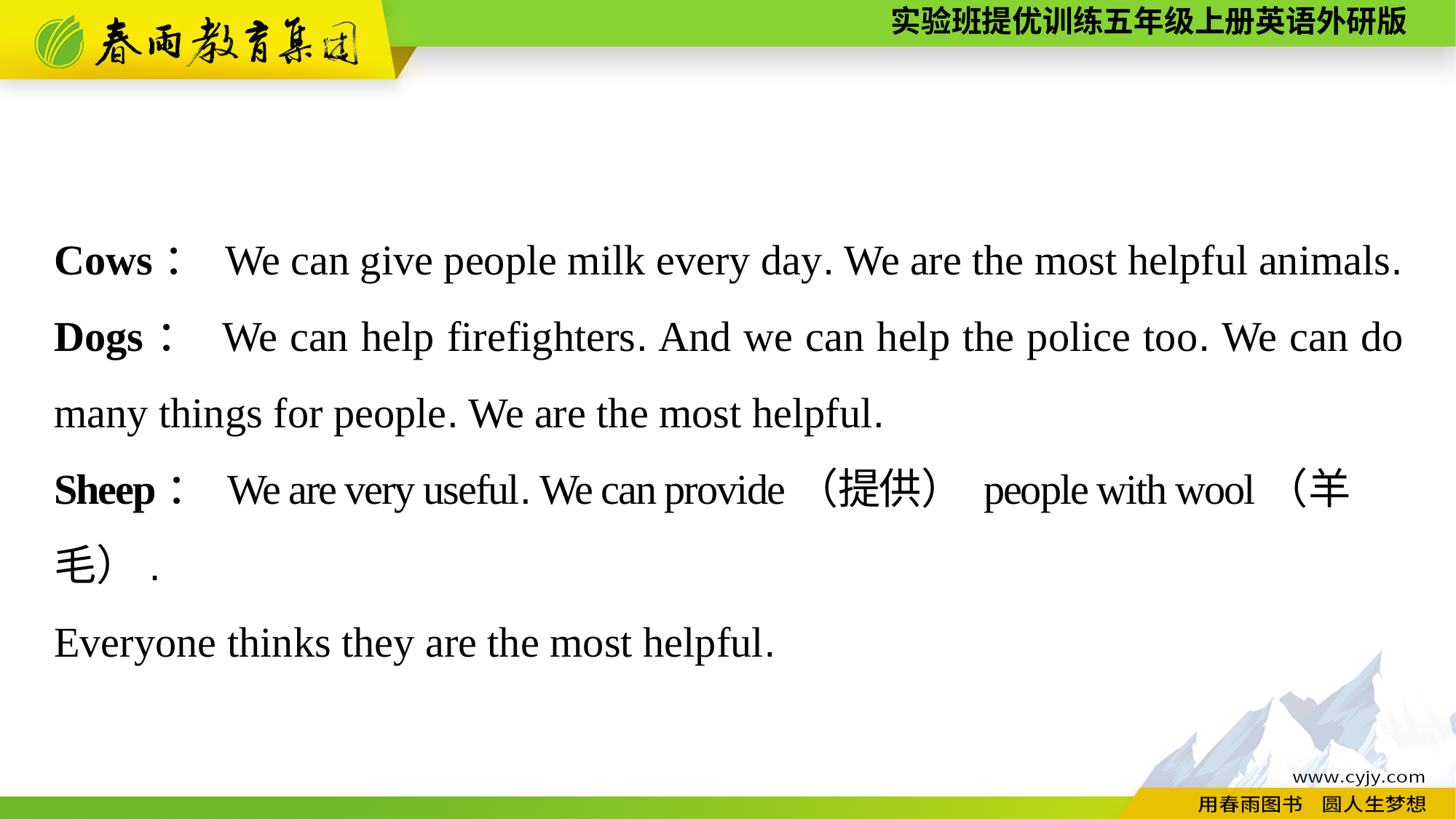

Cows： We can give people milk every day. We are the most helpful animals.
Dogs： We can help firefighters. And we can help the police too. We can do many things for people. We are the most helpful.
Sheep： We are very useful. We can provide（提供） people with wool（羊毛）.
Everyone thinks they are the most helpful.